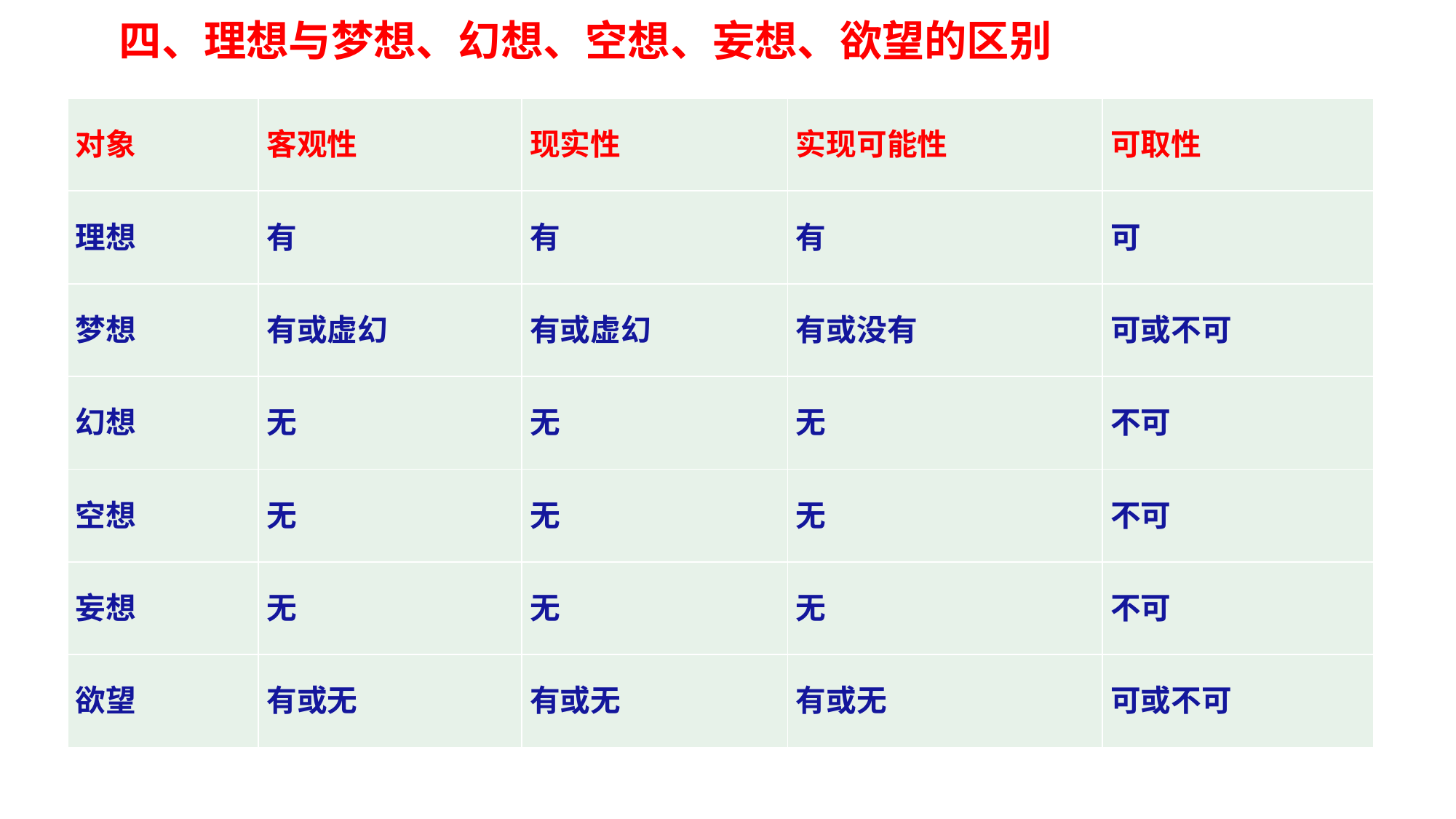

四、理想与梦想、幻想、空想、妄想、欲望的区别

| 对象 | 客观性 | 现实性 | 实现可能性 | 可取性 |
| --- | --- | --- | --- | --- |
| 理想 | 有 | 有 | 有 | 可 |
| 梦想 | 有或虚幻 | 有或虚幻 | 有或没有 | 可或不可 |
| 幻想 | 无 | 无 | 无 | 不可 |
| 空想 | 无 | 无 | 无 | 不可 |
| 妄想 | 无 | 无 | 无 | 不可 |
| 欲望 | 有或无 | 有或无 | 有或无 | 可或不可 |
8